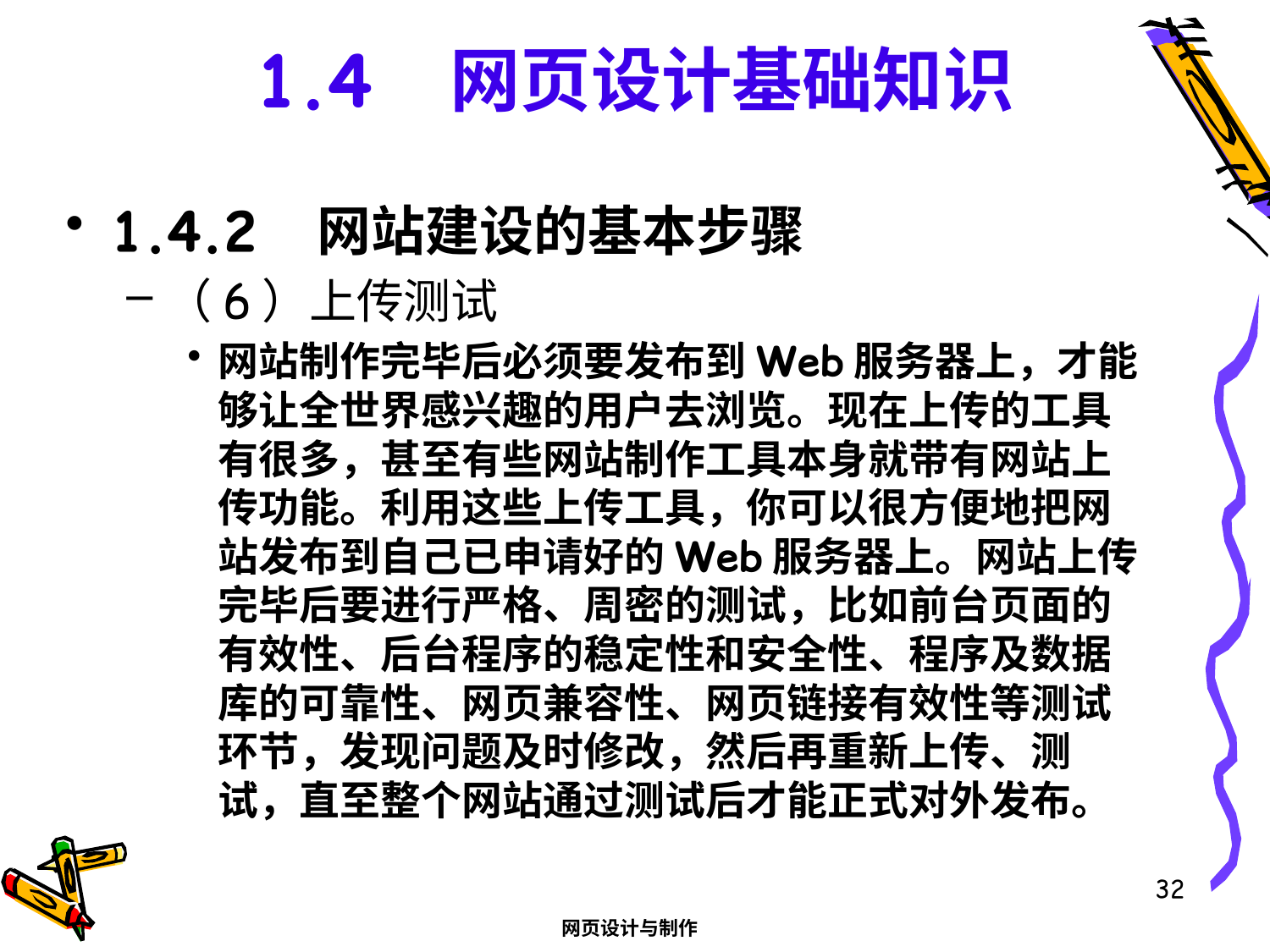

# 1.4  网页设计基础知识
1.4.2  网站建设的基本步骤
（6）上传测试
网站制作完毕后必须要发布到Web服务器上，才能够让全世界感兴趣的用户去浏览。现在上传的工具有很多，甚至有些网站制作工具本身就带有网站上传功能。利用这些上传工具，你可以很方便地把网站发布到自己已申请好的Web服务器上。网站上传完毕后要进行严格、周密的测试，比如前台页面的有效性、后台程序的稳定性和安全性、程序及数据库的可靠性、网页兼容性、网页链接有效性等测试环节，发现问题及时修改，然后再重新上传、测试，直至整个网站通过测试后才能正式对外发布。

32
网页设计与制作